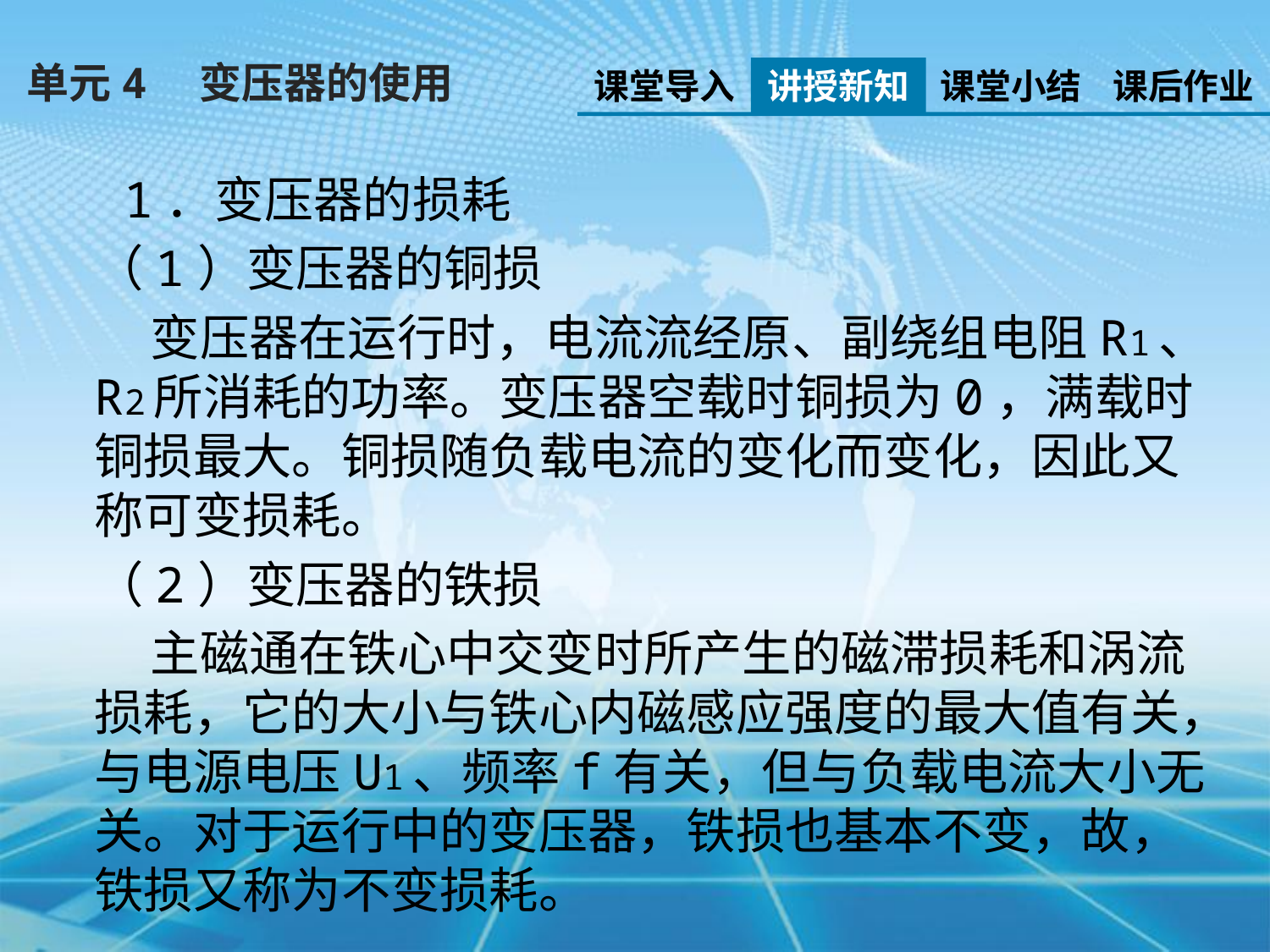

单元4　变压器的使用
课堂导入
讲授新知
课堂小结
课后作业
 1．变压器的损耗
（1）变压器的铜损
    变压器在运行时，电流流经原、副绕组电阻R1、R2所消耗的功率。变压器空载时铜损为0，满载时铜损最大。铜损随负载电流的变化而变化，因此又称可变损耗。
（2）变压器的铁损
    主磁通在铁心中交变时所产生的磁滞损耗和涡流损耗，它的大小与铁心内磁感应强度的最大值有关，与电源电压U1、频率f有关，但与负载电流大小无关。对于运行中的变压器，铁损也基本不变，故，铁损又称为不变损耗。